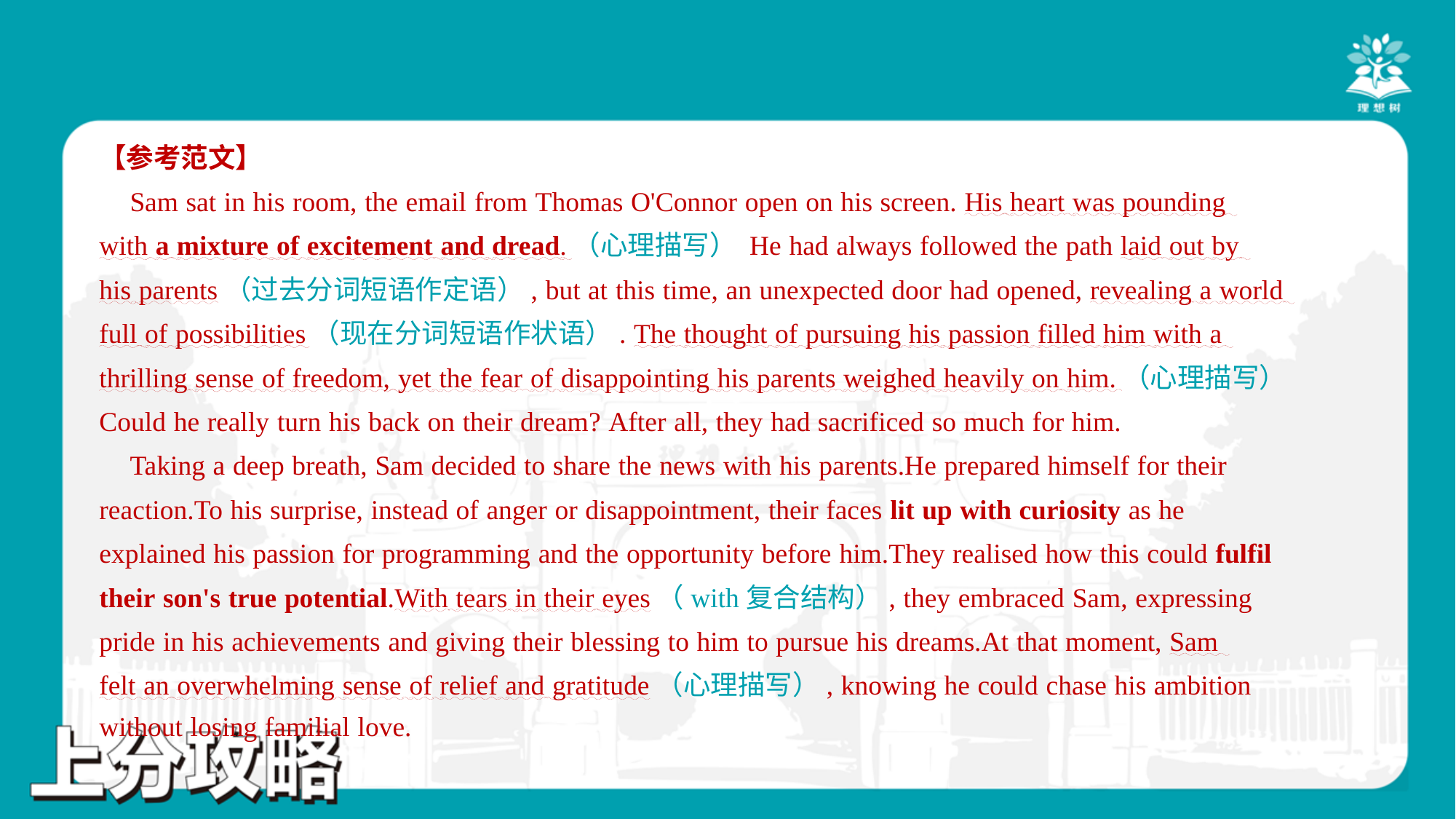

【参考范文】
    Sam sat in his room, the email from Thomas O'Connor open on his screen. His heart was pounding
with a mixture of excitement and dread.（心理描写） He had always followed the path laid out by
his parents（过去分词短语作定语）, but at this time, an unexpected door had opened, revealing a world
full of possibilities（现在分词短语作状语）. The thought of pursuing his passion filled him with a
thrilling sense of freedom, yet the fear of disappointing his parents weighed heavily on him.（心理描写）
Could he really turn his back on their dream? After all, they had sacrificed so much for him.
    Taking a deep breath, Sam decided to share the news with his parents.He prepared himself for their
reaction.To his surprise, instead of anger or disappointment, their faces lit up with curiosity as he
explained his passion for programming and the opportunity before him.They realised how this could fulfil
their son's true potential.With tears in their eyes（with复合结构）, they embraced Sam, expressing
pride in his achievements and giving their blessing to him to pursue his dreams.At that moment, Sam
felt an overwhelming sense of relief and gratitude（心理描写）, knowing he could chase his ambition
without losing familial love.